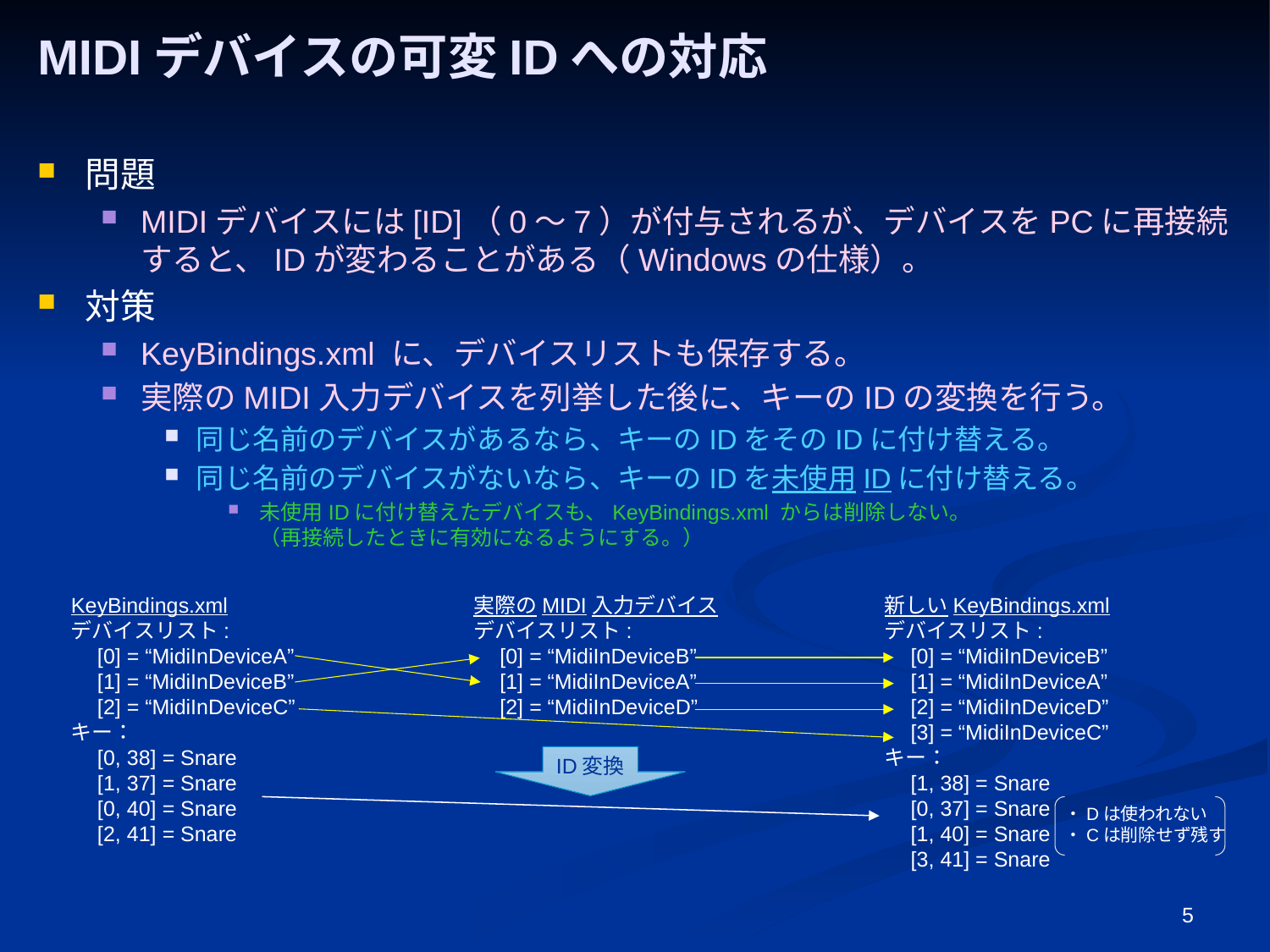

# MIDIデバイスの可変IDへの対応
問題
MIDIデバイスには[ID]（0～7）が付与されるが、デバイスをPCに再接続すると、IDが変わることがある（Windowsの仕様）。
対策
KeyBindings.xml に、デバイスリストも保存する。
実際のMIDI入力デバイスを列挙した後に、キーのIDの変換を行う。
同じ名前のデバイスがあるなら、キーのIDをそのIDに付け替える。
同じ名前のデバイスがないなら、キーのIDを未使用IDに付け替える。
未使用IDに付け替えたデバイスも、KeyBindings.xml からは削除しない。
（再接続したときに有効になるようにする。）
KeyBindings.xml
デバイスリスト:
　[0] = “MidiInDeviceA”
　[1] = “MidiInDeviceB”
　[2] = “MidiInDeviceC”
キー：
　[0, 38] = Snare
　[1, 37] = Snare
　[0, 40] = Snare
　[2, 41] = Snare
実際のMIDI入力デバイス
デバイスリスト:
　[0] = “MidiInDeviceB”
　[1] = “MidiInDeviceA”
　[2] = “MidiInDeviceD”
新しいKeyBindings.xml
デバイスリスト:
　[0] = “MidiInDeviceB”
　[1] = “MidiInDeviceA”
　[2] = “MidiInDeviceD”
　[3] = “MidiInDeviceC”
キー：
　[1, 38] = Snare
　[0, 37] = Snare
　[1, 40] = Snare
　[3, 41] = Snare
ID変換

・Dは使われない
・Cは削除せず残す
5